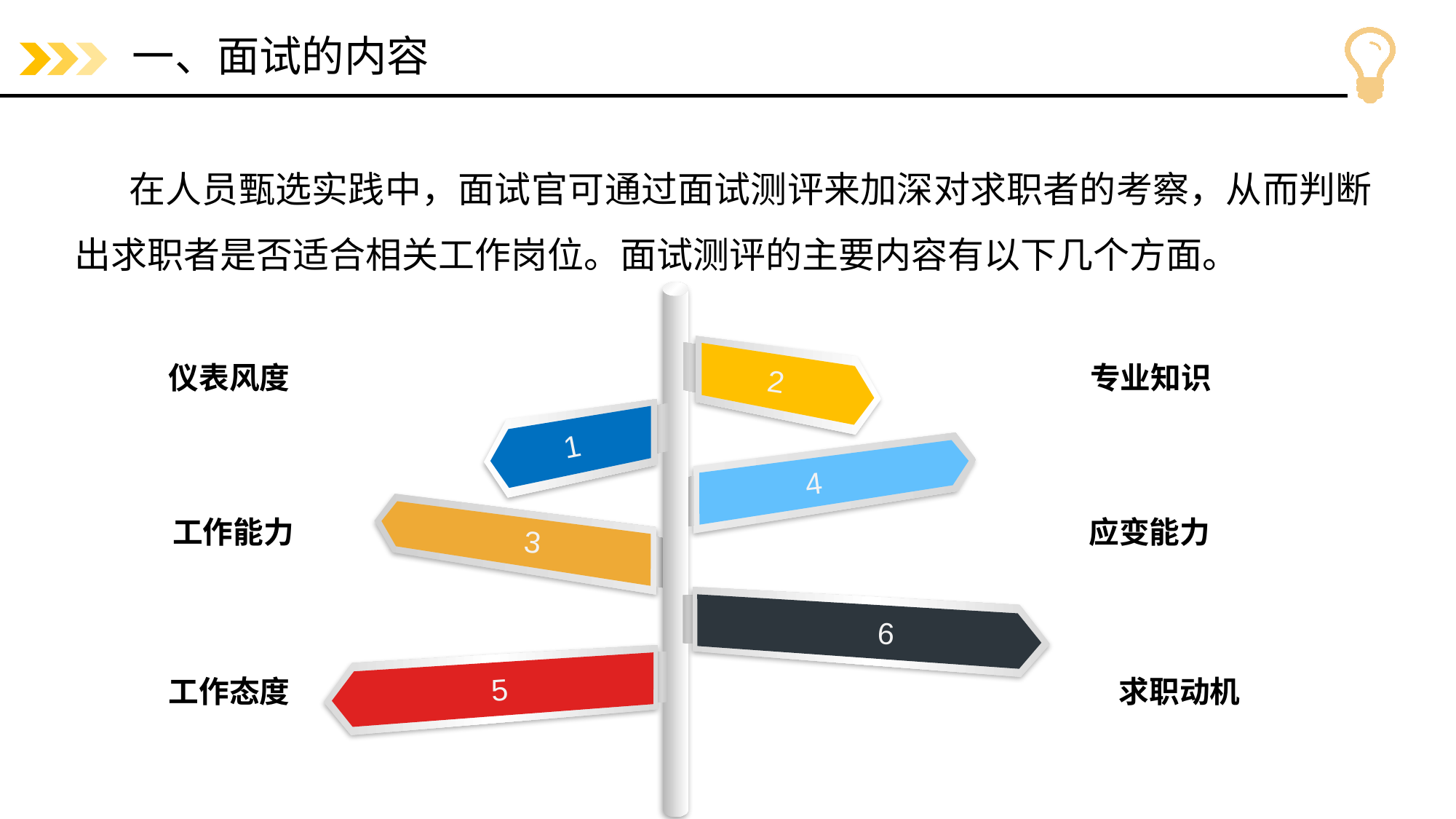

21
# 一、面试的内容
在人员甄选实践中，面试官可通过面试测评来加深对求职者的考察，从而判断出求职者是否适合相关工作岗位。面试测评的主要内容有以下几个方面。

2

1

4

3

6

5
仪表风度
专业知识
工作能力
应变能力
工作态度
求职动机